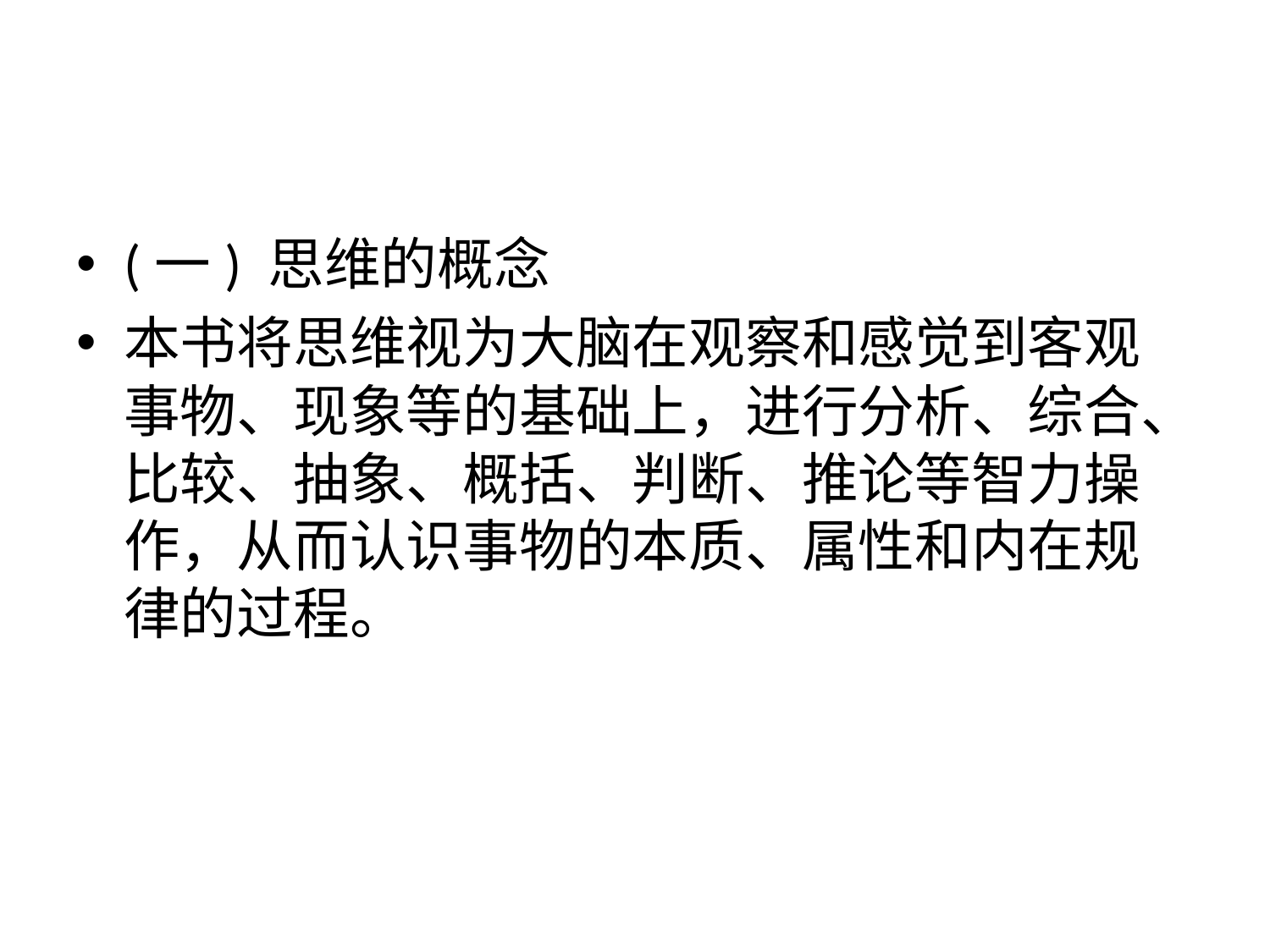

#
(一) 思维的概念
本书将思维视为大脑在观察和感觉到客观事物、现象等的基础上，进行分析、综合、比较、抽象、概括、判断、推论等智力操作，从而认识事物的本质、属性和内在规律的过程。